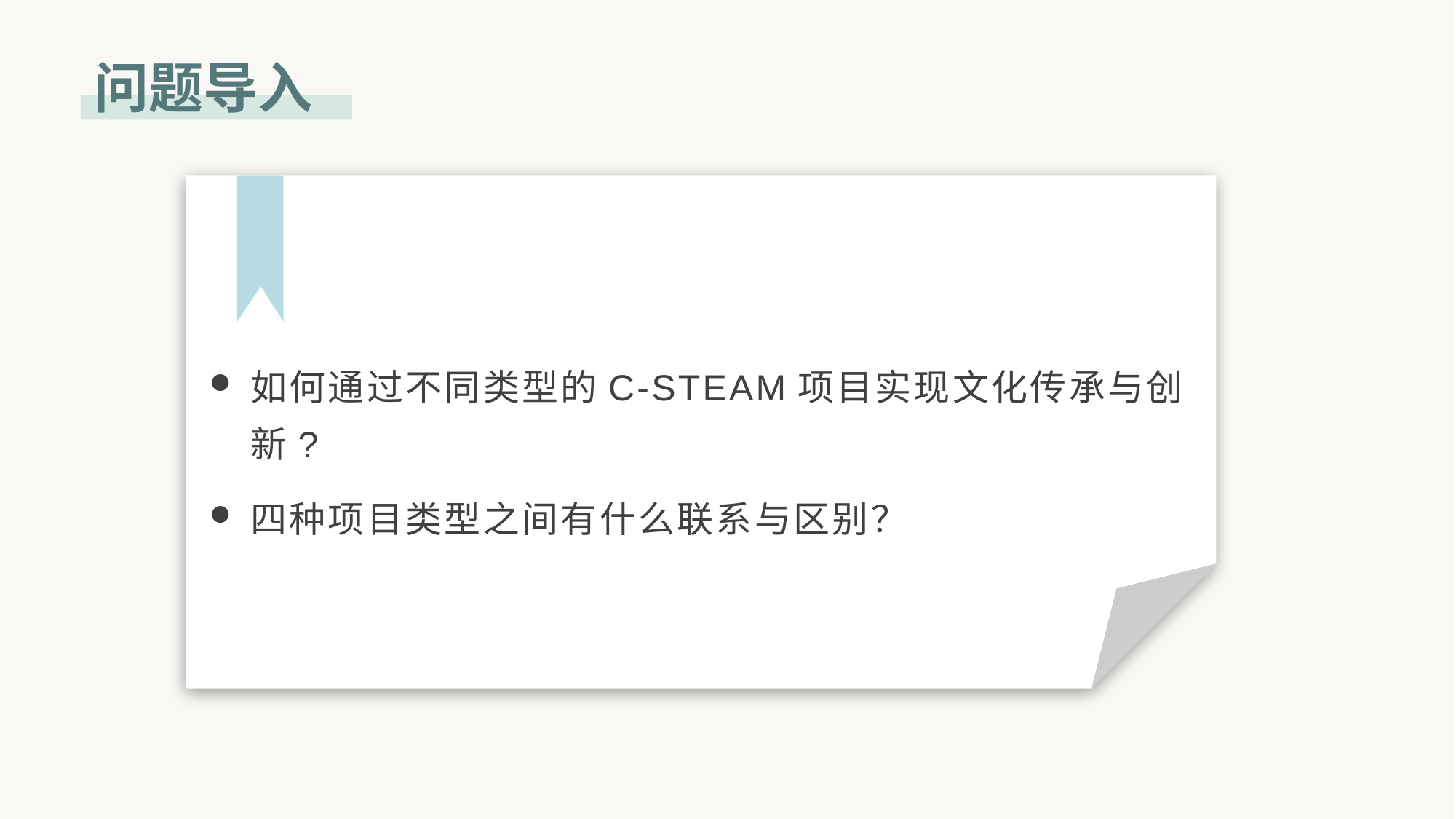

问题导入

如何通过不同类型的C-STEAM项目实现文化传承与创新?
四种项目类型之间有什么联系与区别？